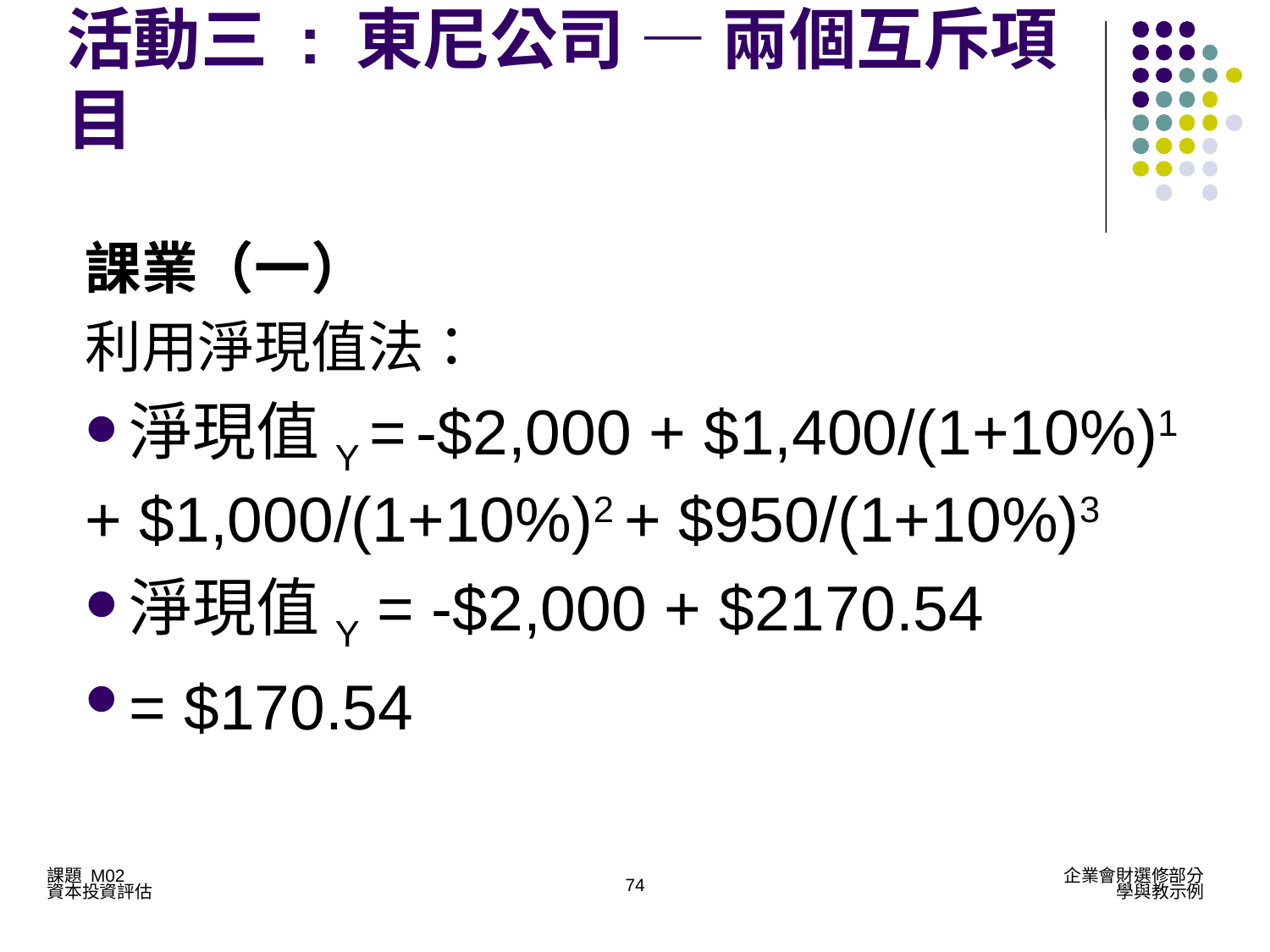

活動三 : 東尼公司 — 兩個互斥項目
課業（一）
利用淨現值法：
淨現值Y = -$2,000 + $1,400/(1+10%)1 + $1,000/(1+10%)2 + $950/(1+10%)3
淨現值Y = -$2,000 + $2170.54
= $170.54

74